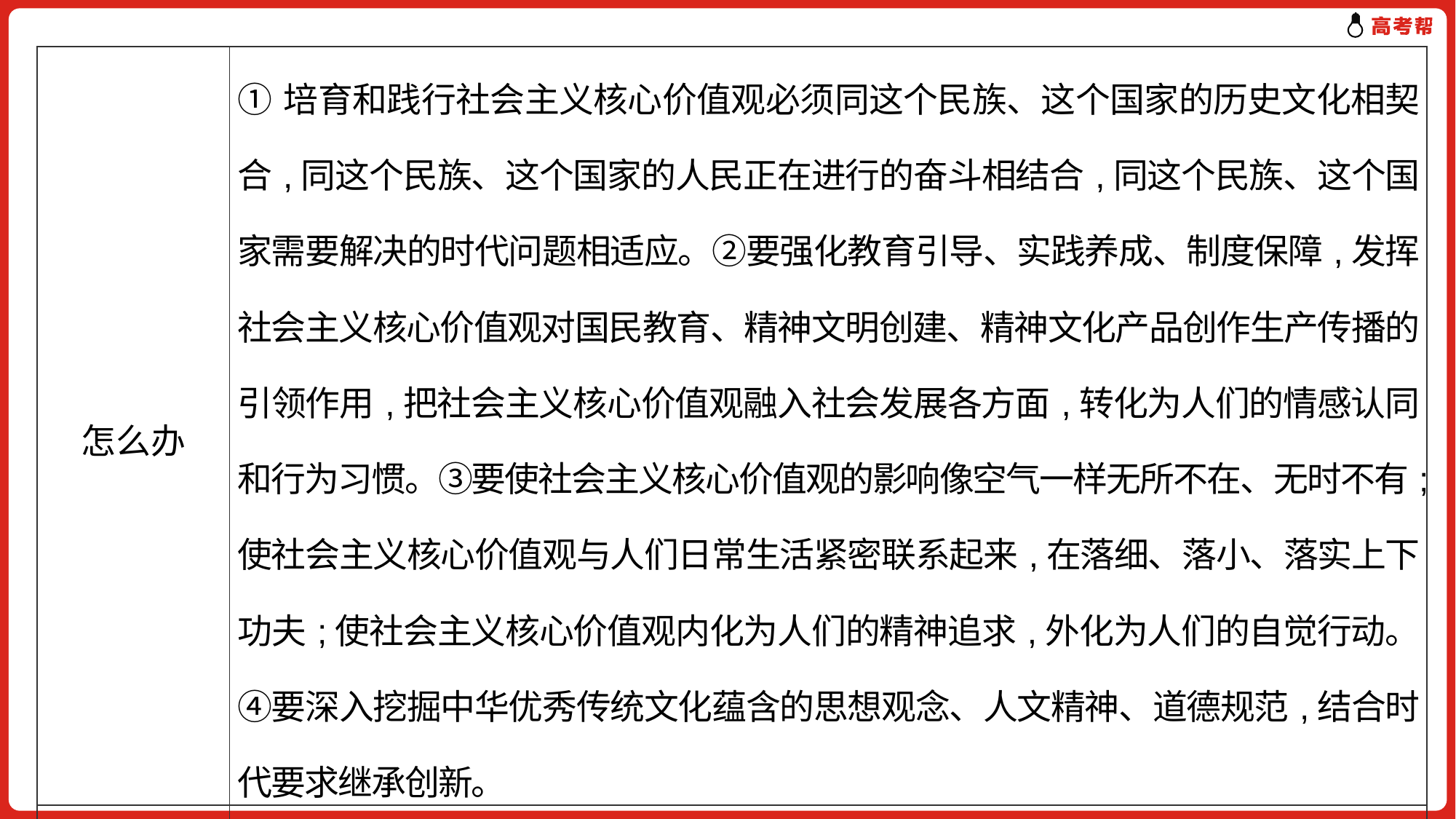

| 怎么办 | ①培育和践行社会主义核心价值观必须同这个民族、这个国家的历史文化相契合,同这个民族、这个国家的人民正在进行的奋斗相结合,同这个民族、这个国家需要解决的时代问题相适应。②要强化教育引导、实践养成、制度保障,发挥社会主义核心价值观对国民教育、精神文明创建、精神文化产品创作生产传播的引领作用,把社会主义核心价值观融入社会发展各方面,转化为人们的情感认同和行为习惯。③要使社会主义核心价值观的影响像空气一样无所不在、无时不有;使社会主义核心价值观与人们日常生活紧密联系起来,在落细、落小、落实上下功夫;使社会主义核心价值观内化为人们的精神追求,外化为人们的自觉行动。④要深入挖掘中华优秀传统文化蕴含的思想观念、人文精神、道德规范,结合时代要求继承创新。 |
| --- | --- |
| 对青少年学生的要求 | ①要勤学,下得苦功夫,求得真学问;②要修德,加强道德修养,注重道德实践;③要明辨,善于明辨是非,善于决断选择。 |